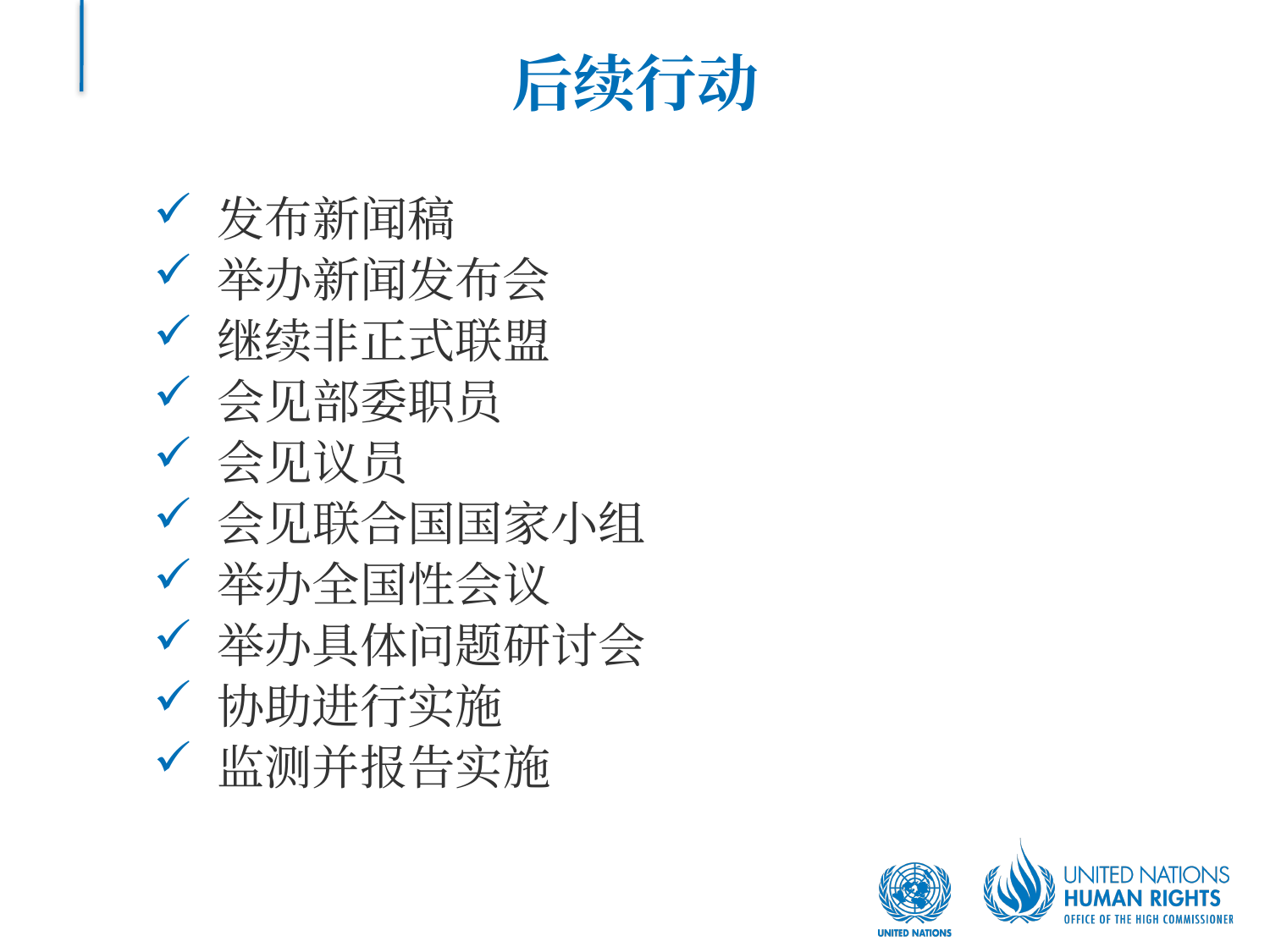

# 后续行动
发布新闻稿
举办新闻发布会
继续非正式联盟
会见部委职员
会见议员
会见联合国国家小组
举办全国性会议
举办具体问题研讨会
协助进行实施
监测并报告实施